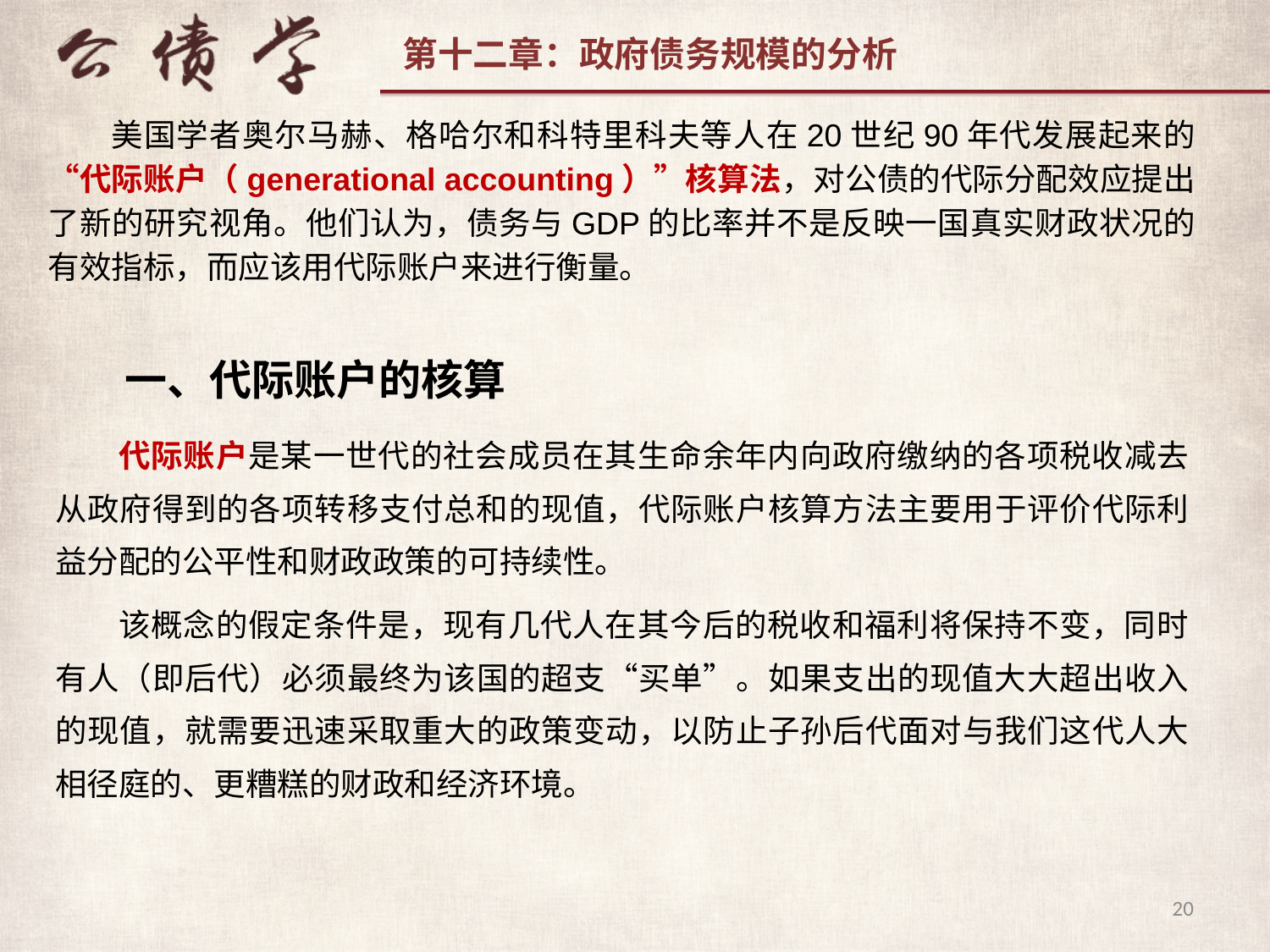

美国学者奥尔马赫、格哈尔和科特里科夫等人在20世纪90年代发展起来的“代际账户（generational accounting）”核算法，对公债的代际分配效应提出了新的研究视角。他们认为，债务与GDP的比率并不是反映一国真实财政状况的有效指标，而应该用代际账户来进行衡量。
一、代际账户的核算
代际账户是某一世代的社会成员在其生命余年内向政府缴纳的各项税收减去从政府得到的各项转移支付总和的现值，代际账户核算方法主要用于评价代际利益分配的公平性和财政政策的可持续性。
该概念的假定条件是，现有几代人在其今后的税收和福利将保持不变，同时有人（即后代）必须最终为该国的超支“买单”。如果支出的现值大大超出收入的现值，就需要迅速采取重大的政策变动，以防止子孙后代面对与我们这代人大相径庭的、更糟糕的财政和经济环境。
20